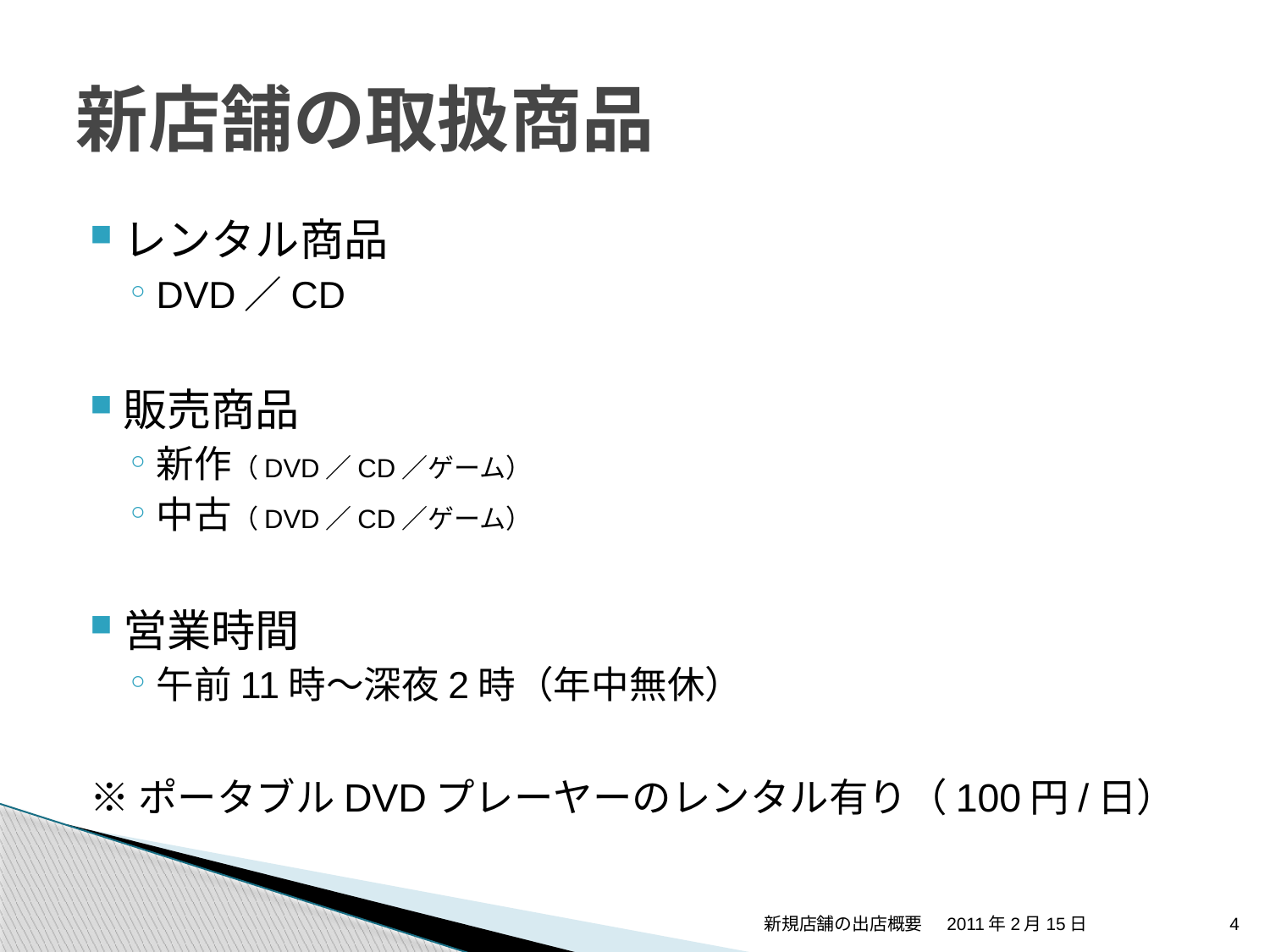

# 新店舗の取扱商品
レンタル商品
DVD／CD

販売商品
新作（DVD／CD／ゲーム）
中古（DVD／CD／ゲーム）

営業時間
午前11時～深夜2時（年中無休）

※ポータブルDVDプレーヤーのレンタル有り（100円/日）
新規店舗の出店概要
2011年2月15日
4